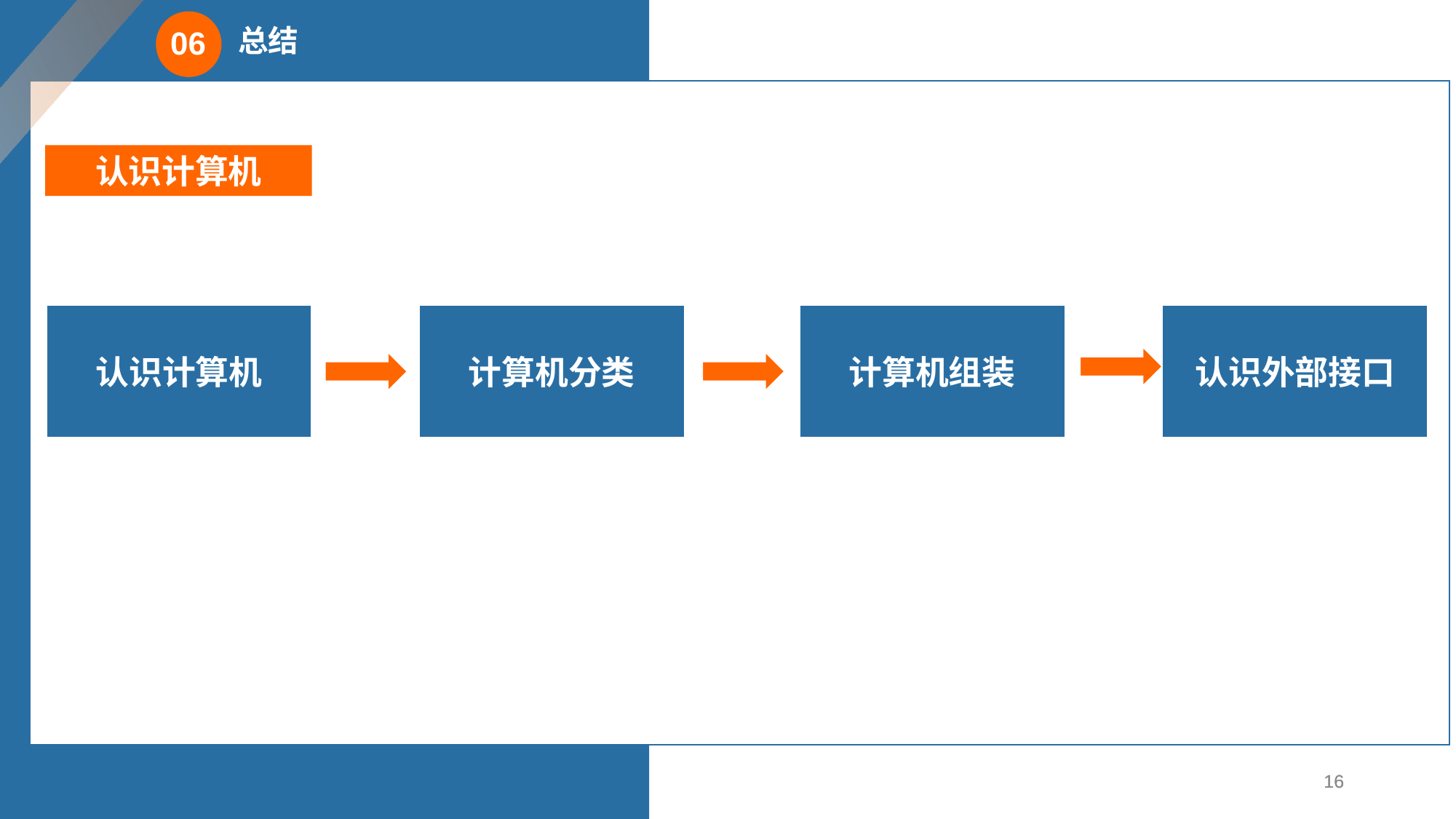

总结
06
认识计算机
认识计算机
计算机分类
计算机组装
认识外部接口